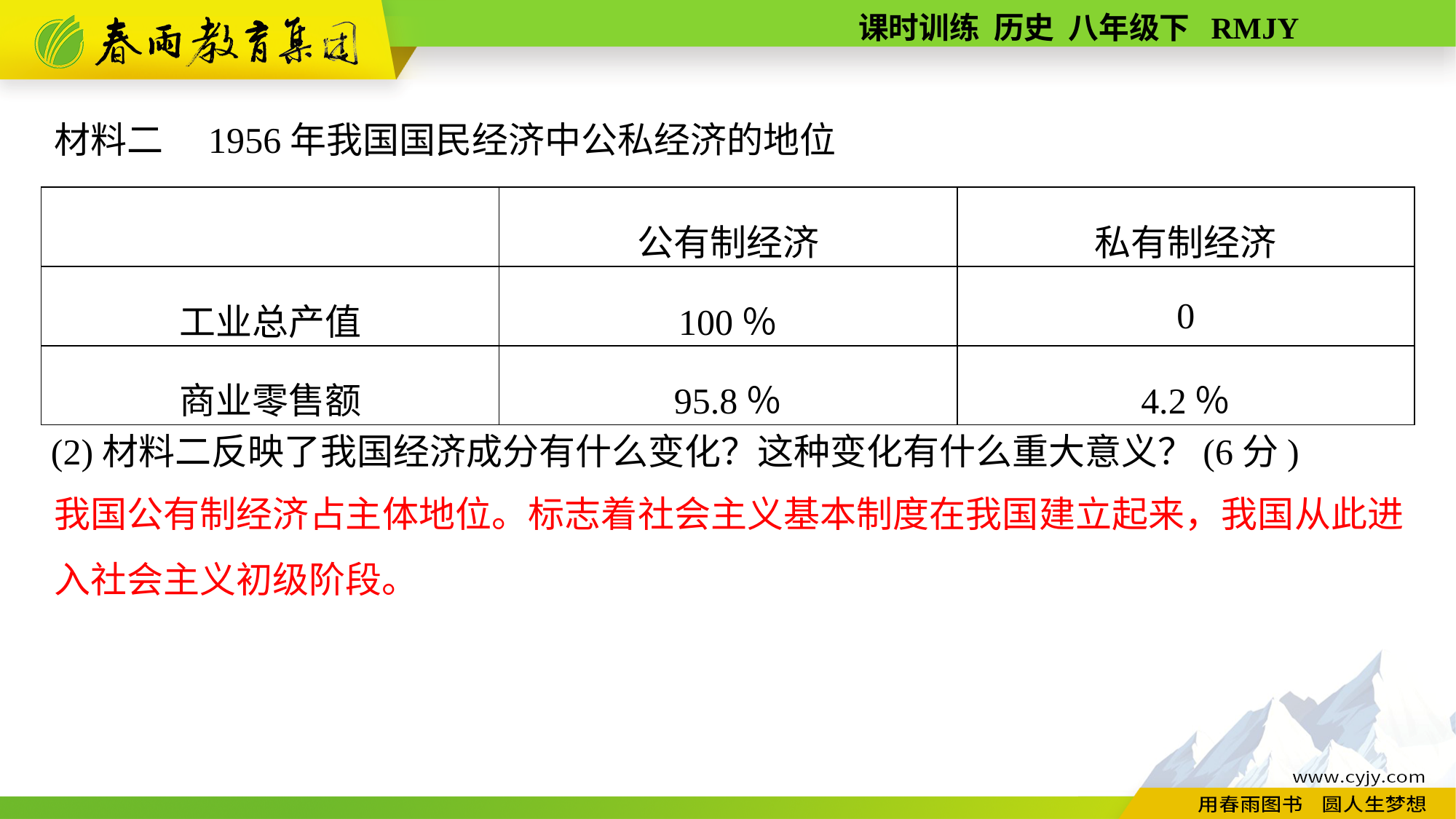

材料二　1956年我国国民经济中公私经济的地位
|  | 公有制经济 | 私有制经济 |
| --- | --- | --- |
| 工业总产值 | 100％ | 0 |
| 商业零售额 | 95.8％ | 4.2％ |
(2)材料二反映了我国经济成分有什么变化？这种变化有什么重大意义？(6分)
我国公有制经济占主体地位。标志着社会主义基本制度在我国建立起来，我国从此进入社会主义初级阶段。